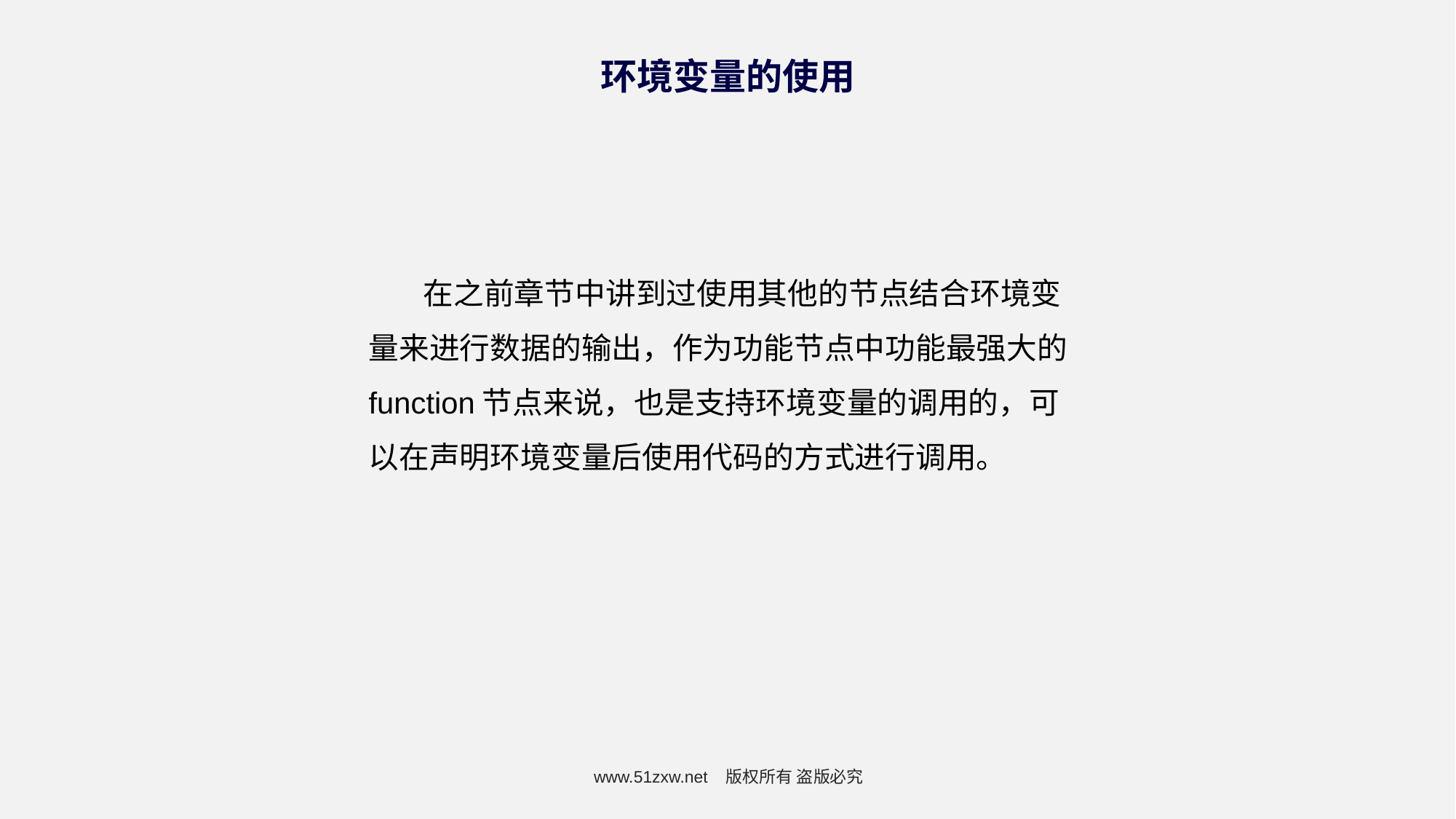

环境变量的使用
在之前章节中讲到过使用其他的节点结合环境变量来进行数据的输出，作为功能节点中功能最强大的function节点来说，也是支持环境变量的调用的，可以在声明环境变量后使用代码的方式进行调用。
www.51zxw.net   版权所有 盗版必究